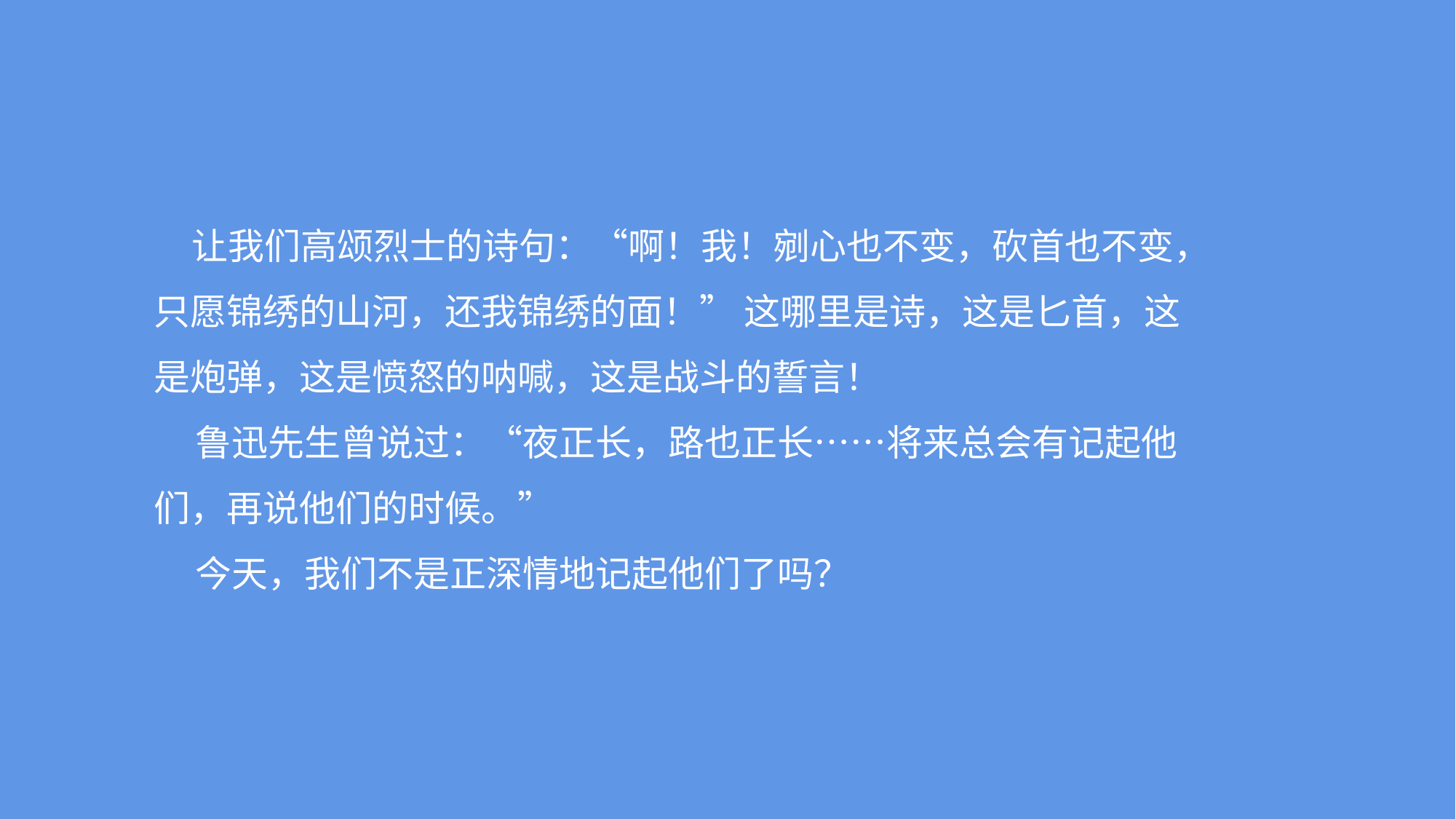

让我们高颂烈士的诗句：“啊！我！剜心也不变，砍首也不变，只愿锦绣的山河，还我锦绣的面！” 这哪里是诗，这是匕首，这是炮弹，这是愤怒的呐喊，这是战斗的誓言！
    鲁迅先生曾说过：“夜正长，路也正长……将来总会有记起他们，再说他们的时候。”
    今天，我们不是正深情地记起他们了吗？